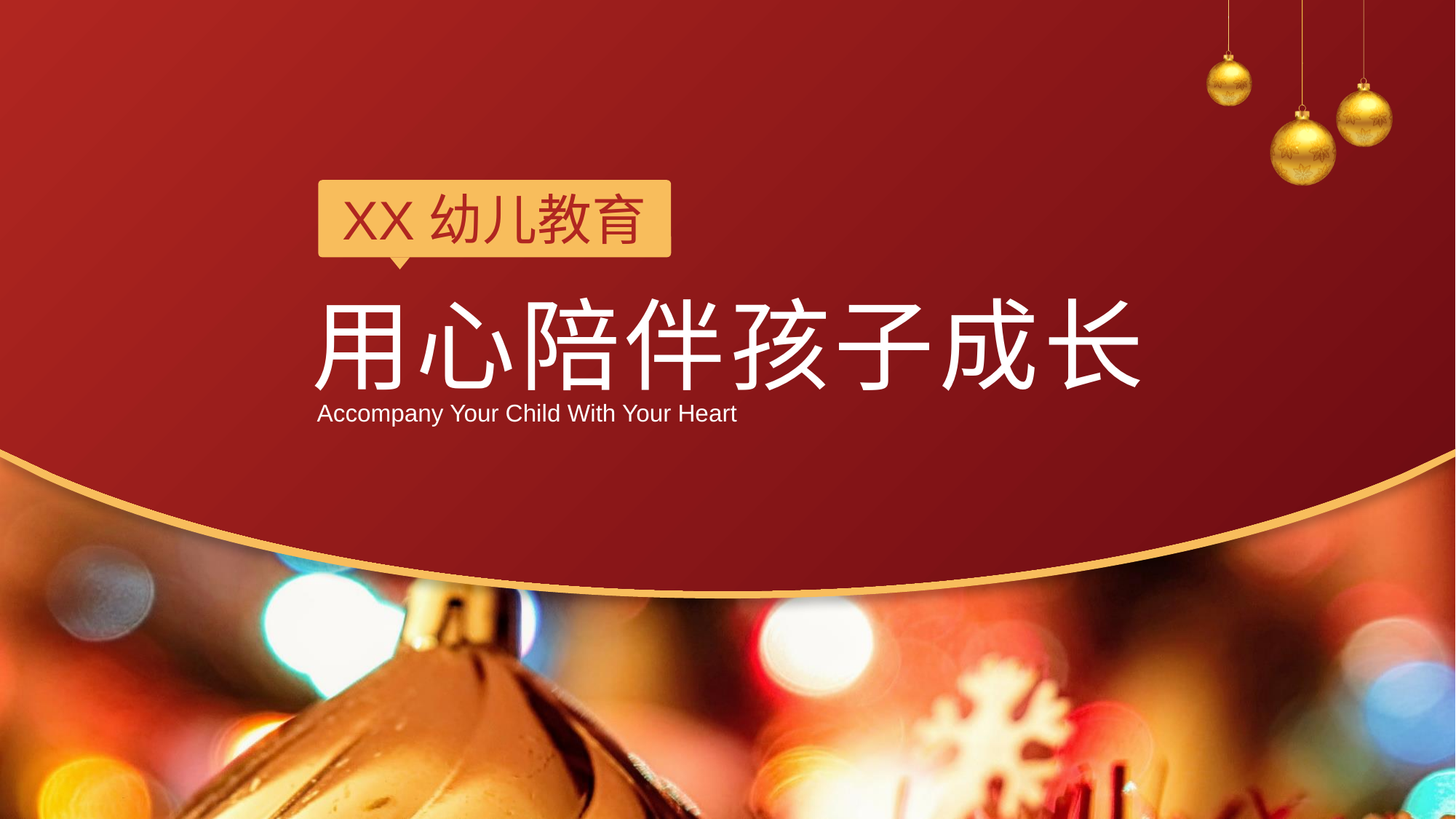

XX幼儿教育

用心陪伴孩子成长
Accompany Your Child With Your Heart